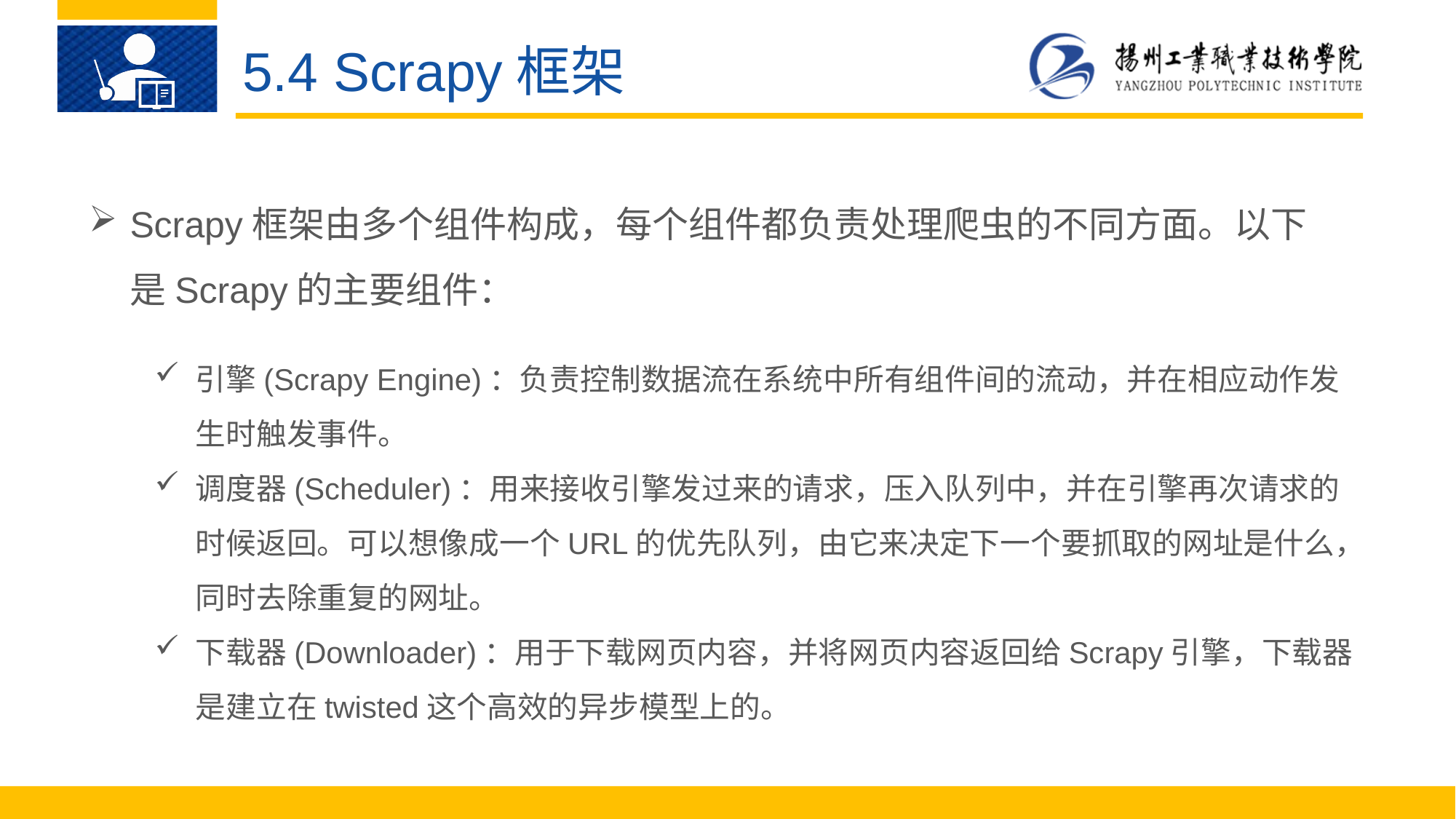

5.4 Scrapy框架
Scrapy框架由多个组件构成，每个组件都负责处理爬虫的不同方面。以下是Scrapy的主要组件：
引擎(Scrapy Engine)：负责控制数据流在系统中所有组件间的流动，并在相应动作发生时触发事件。
调度器(Scheduler)：用来接收引擎发过来的请求，压入队列中，并在引擎再次请求的时候返回。可以想像成一个URL的优先队列，由它来决定下一个要抓取的网址是什么，同时去除重复的网址。
下载器(Downloader)：用于下载网页内容，并将网页内容返回给Scrapy引擎，下载器是建立在twisted这个高效的异步模型上的。